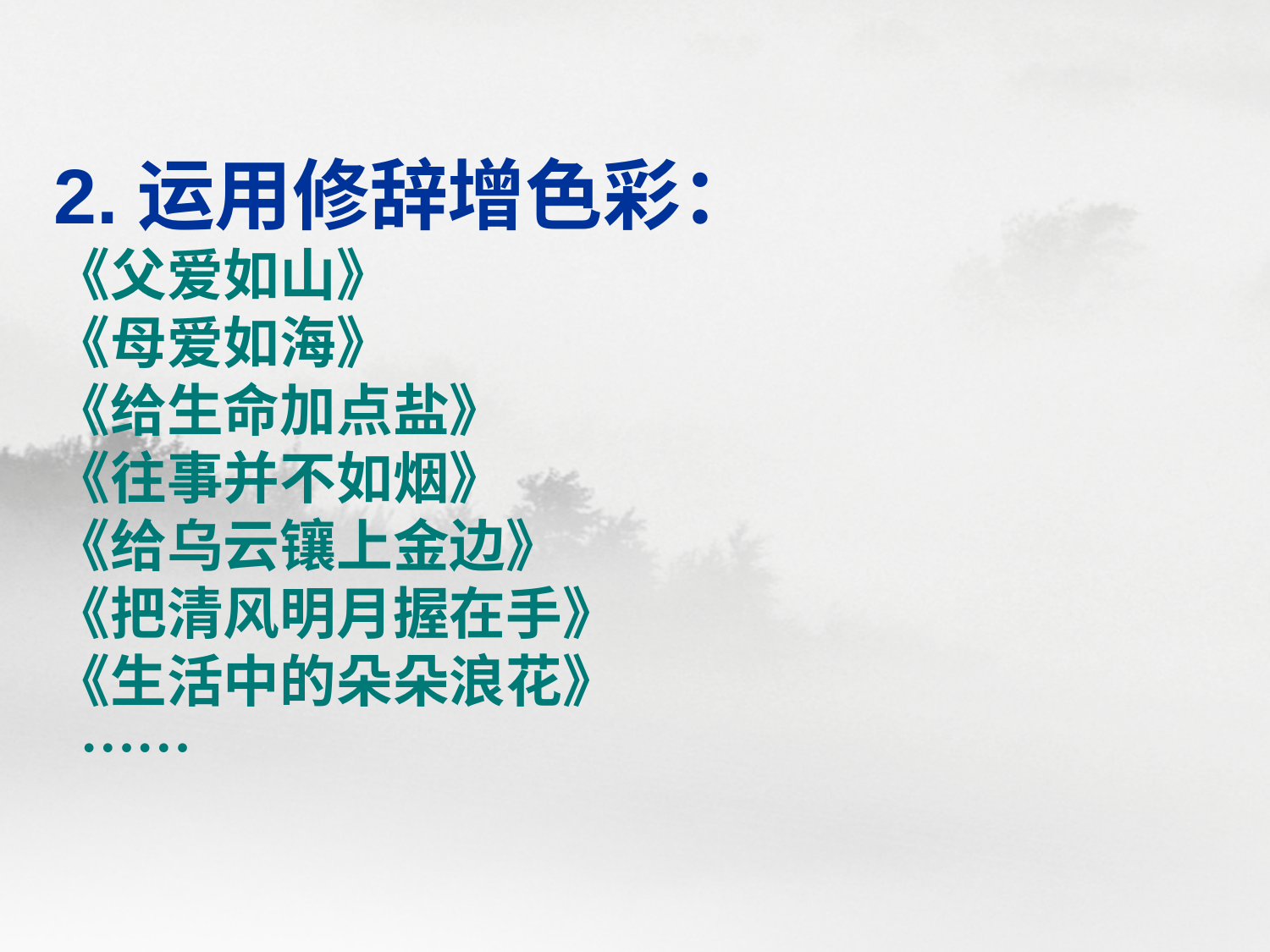

# 2.运用修辞增色彩： 《父爱如山》 《母爱如海》 《给生命加点盐》 《往事并不如烟》 《给乌云镶上金边》 《把清风明月握在手》 《生活中的朵朵浪花》 ……